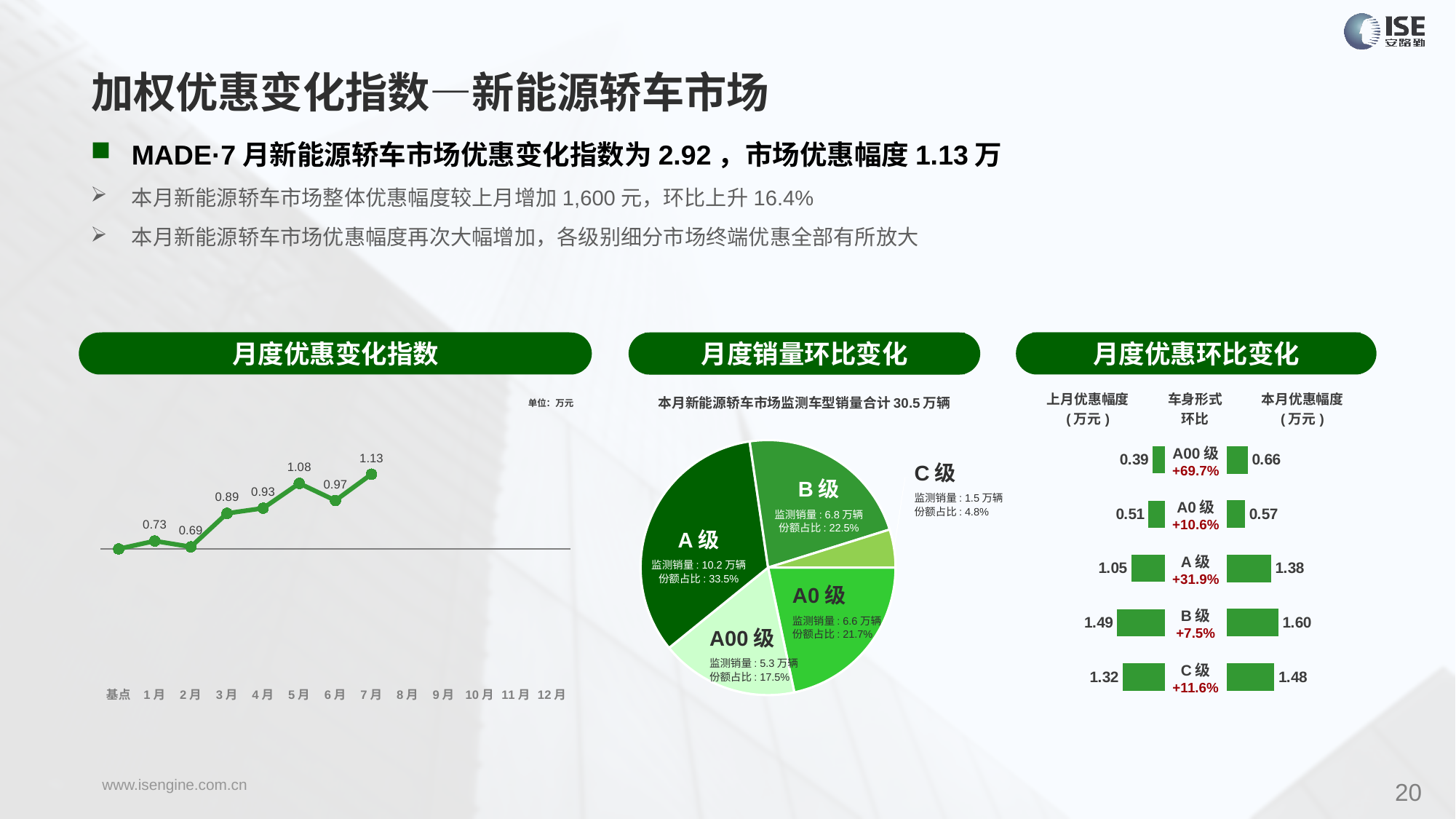

加权优惠变化指数—新能源轿车市场
MADE·7月新能源轿车市场优惠变化指数为2.92，市场优惠幅度1.13万
本月新能源轿车市场整体优惠幅度较上月增加1,600元，环比上升16.4%
本月新能源轿车市场优惠幅度再次大幅增加，各级别细分市场终端优惠全部有所放大
月度优惠变化指数

月度优惠环比变化

月度销量环比变化

### Chart

| Category | Y2023 |
|---|---|
| 基点 | 0.0 |
| 1月 | 0.31 |
| 2月 | 0.08 |
| 3月 | 1.39 |
| 4月 | 1.59 |
| 5月 | 2.56 |
| 6月 | 1.89 |
| 7月 | 2.92 |
| 8月 | None |
| 9月 | None |
| 10月 | None |
| 11月 | None |
| 12月 | None |
本月新能源轿车市场监测车型销量合计30.5万辆
| 上月优惠幅度 (万元) | 车身形式 环比 | 本月优惠幅度 (万元) |
| --- | --- | --- |
单位：万元

### Chart

| Category | 细分市场 |
|---|---|
| A0级 | 66140.0 |
| A00 | 53233.0 |
| A级 | 102220.0 |
| B级 | 68542.0 |
| C级 | 14726.0 |
| A00级 +69.7% |
| --- |
| A0级 +10.6% |
| A级 +31.9% |
| B级 +7.5% |
| C级 +11.6% |

### Chart

| Category | 成交均价 |
|---|---|
| A00 | 0.39 |
| A0 | 0.51 |
| A | 1.05 |
| B | 1.49 |
| C | 1.32 |

### Chart

| Category | 金额 |
|---|---|
| A00 | 0.6566761632821675 |
| A0 | 0.569328243120656 |
| A | 1.3811894912933051 |
| B | 1.6047489860231516 |
| C | 1.4769149803068942 |
C级
监测销量: 1.5万辆
份额占比: 4.8%
B级
监测销量: 6.8万辆
份额占比: 22.5%
A级
监测销量: 10.2万辆
份额占比: 33.5%
A0级
监测销量: 6.6万辆
份额占比: 21.7%
A00级
监测销量: 5.3万辆
份额占比: 17.5%
20